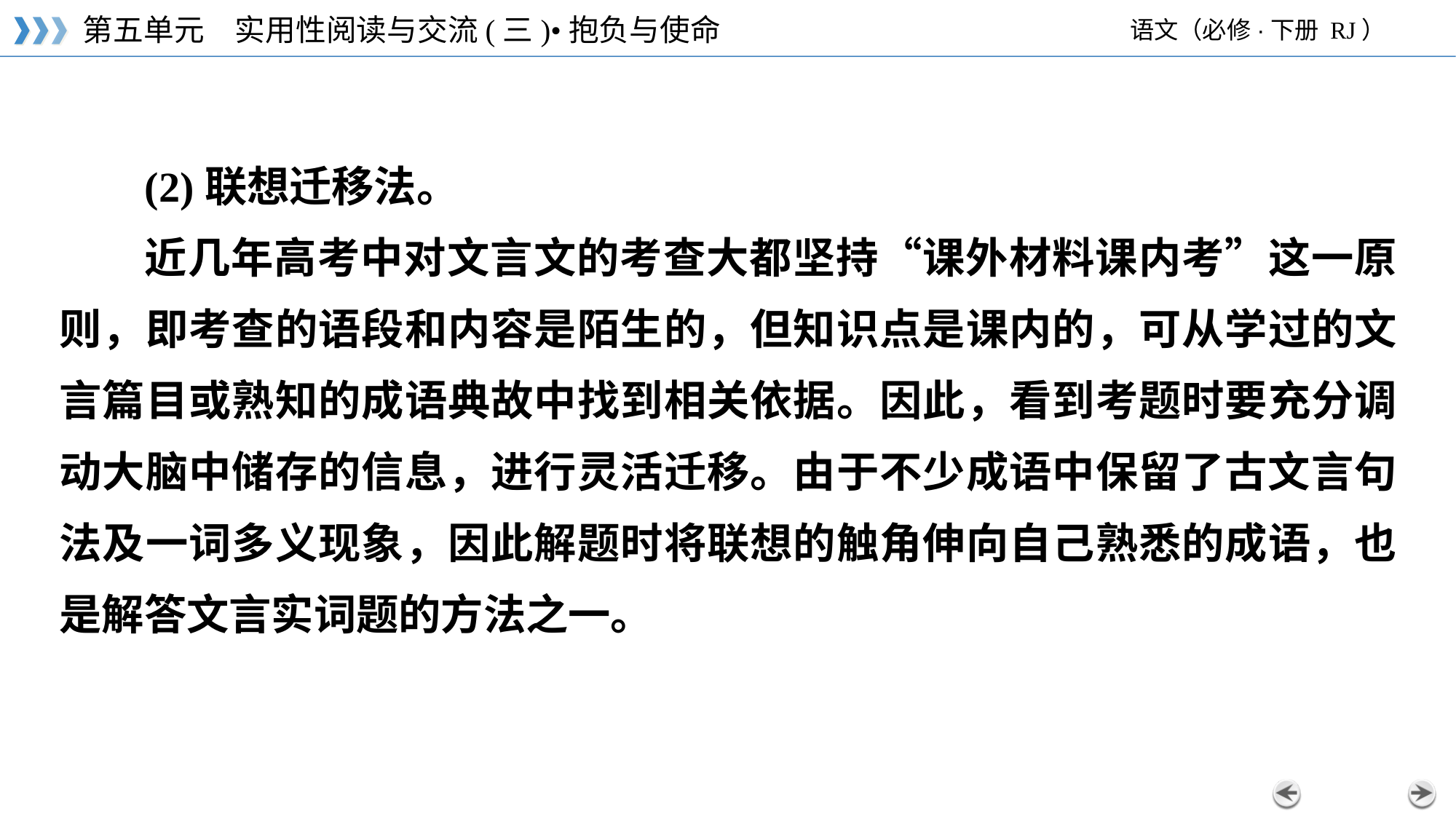

(2)联想迁移法。
近几年高考中对文言文的考查大都坚持“课外材料课内考”这一原则，即考查的语段和内容是陌生的，但知识点是课内的，可从学过的文言篇目或熟知的成语典故中找到相关依据。因此，看到考题时要充分调动大脑中储存的信息，进行灵活迁移。由于不少成语中保留了古文言句法及一词多义现象，因此解题时将联想的触角伸向自己熟悉的成语，也是解答文言实词题的方法之一。